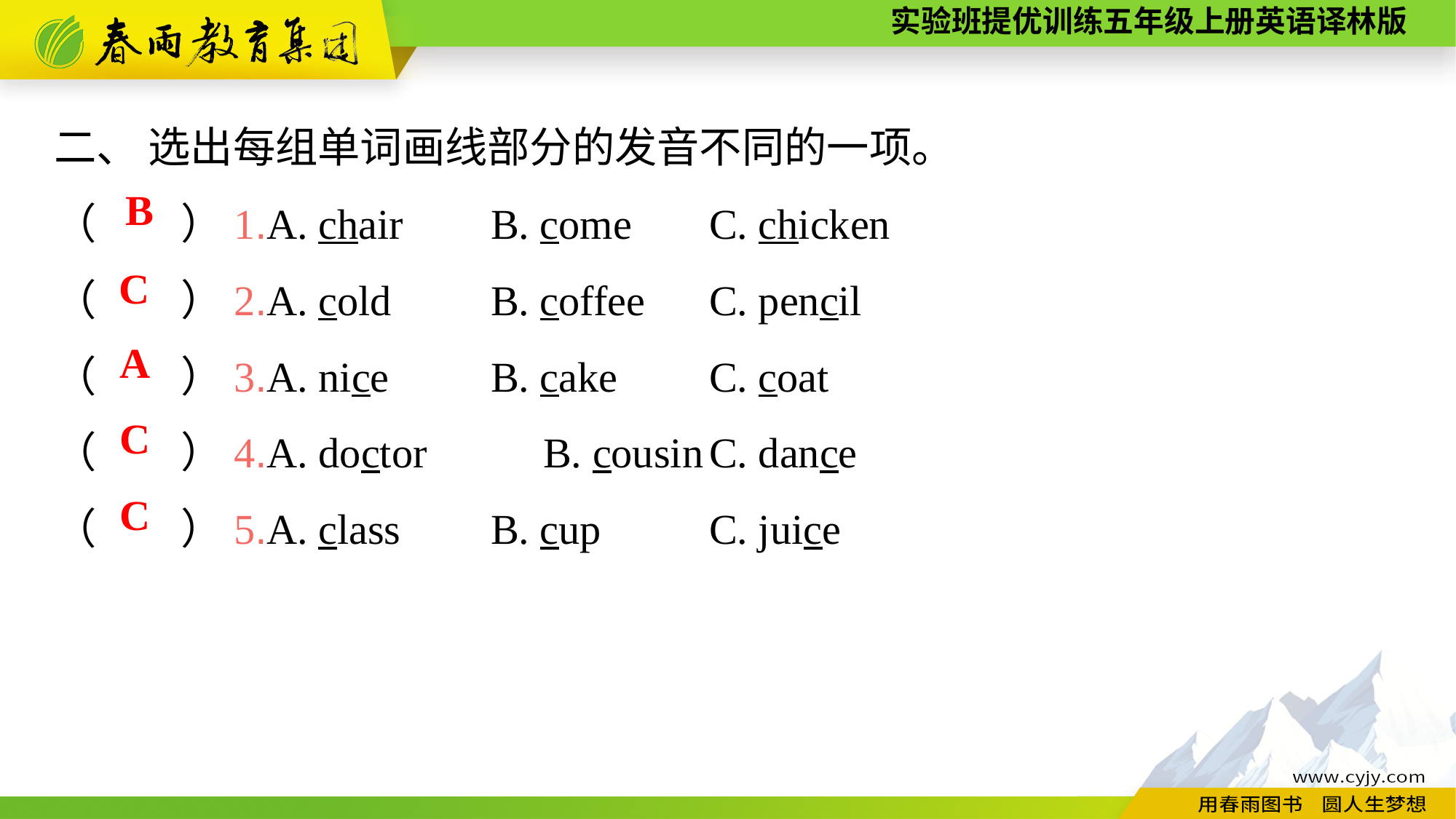

二、 选出每组单词画线部分的发音不同的一项。
（　　）1.A. chair	B. come	C. chicken
（　　）2.A. cold	B. coffee	C. pencil
（　　）3.A. nice	B. cake	C. coat
（　　）4.A. doctor           B. cousin	C. dance
（　　）5.A. class	B. cup	C. juice
B
C
A
C
C